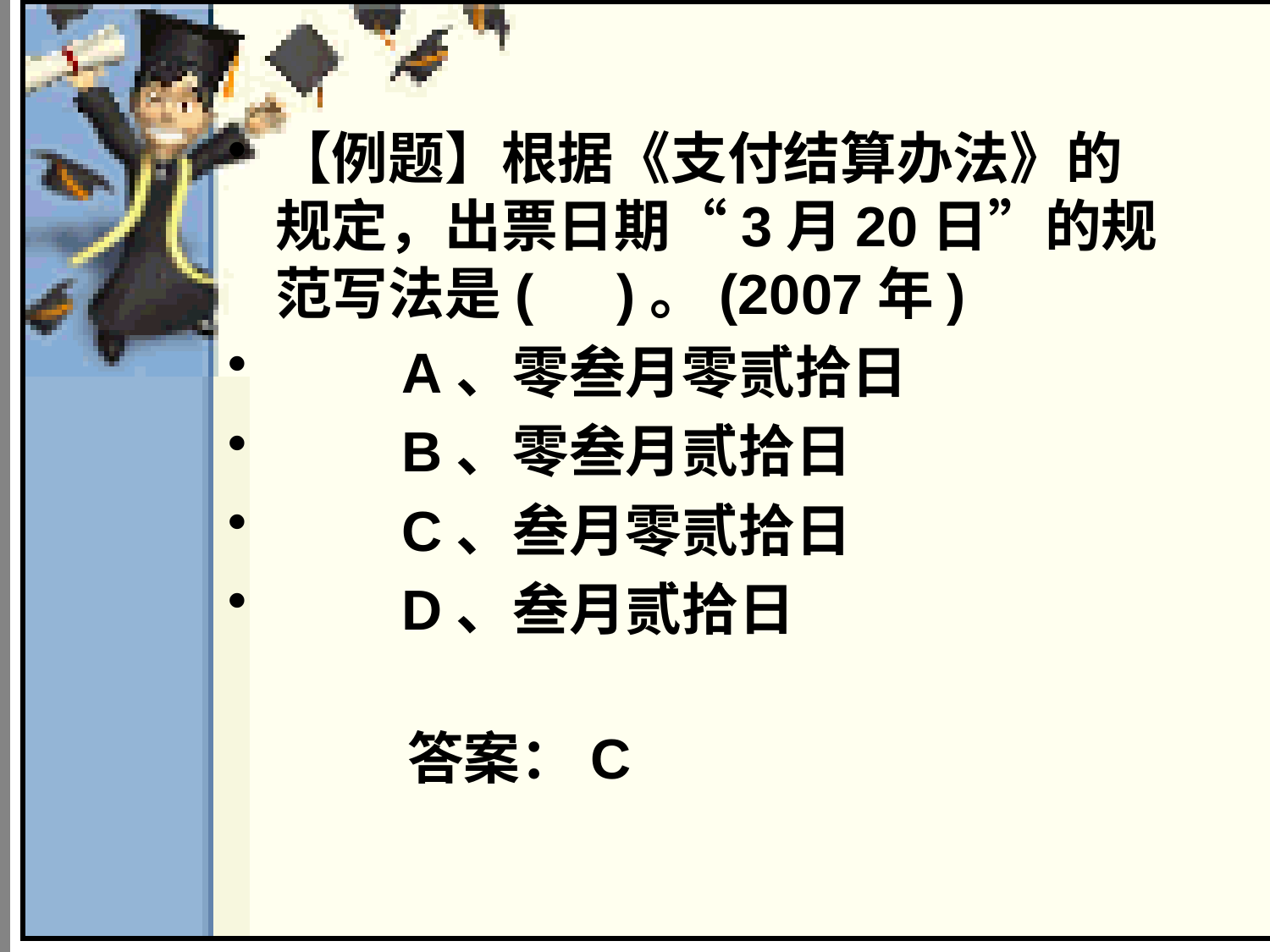

【例题】根据《支付结算办法》的规定，出票日期“3月20日”的规范写法是(　)。(2007年)
　　A、零叁月零贰拾日
　　B、零叁月贰拾日
　　C、叁月零贰拾日
　　D、叁月贰拾日
答案：C